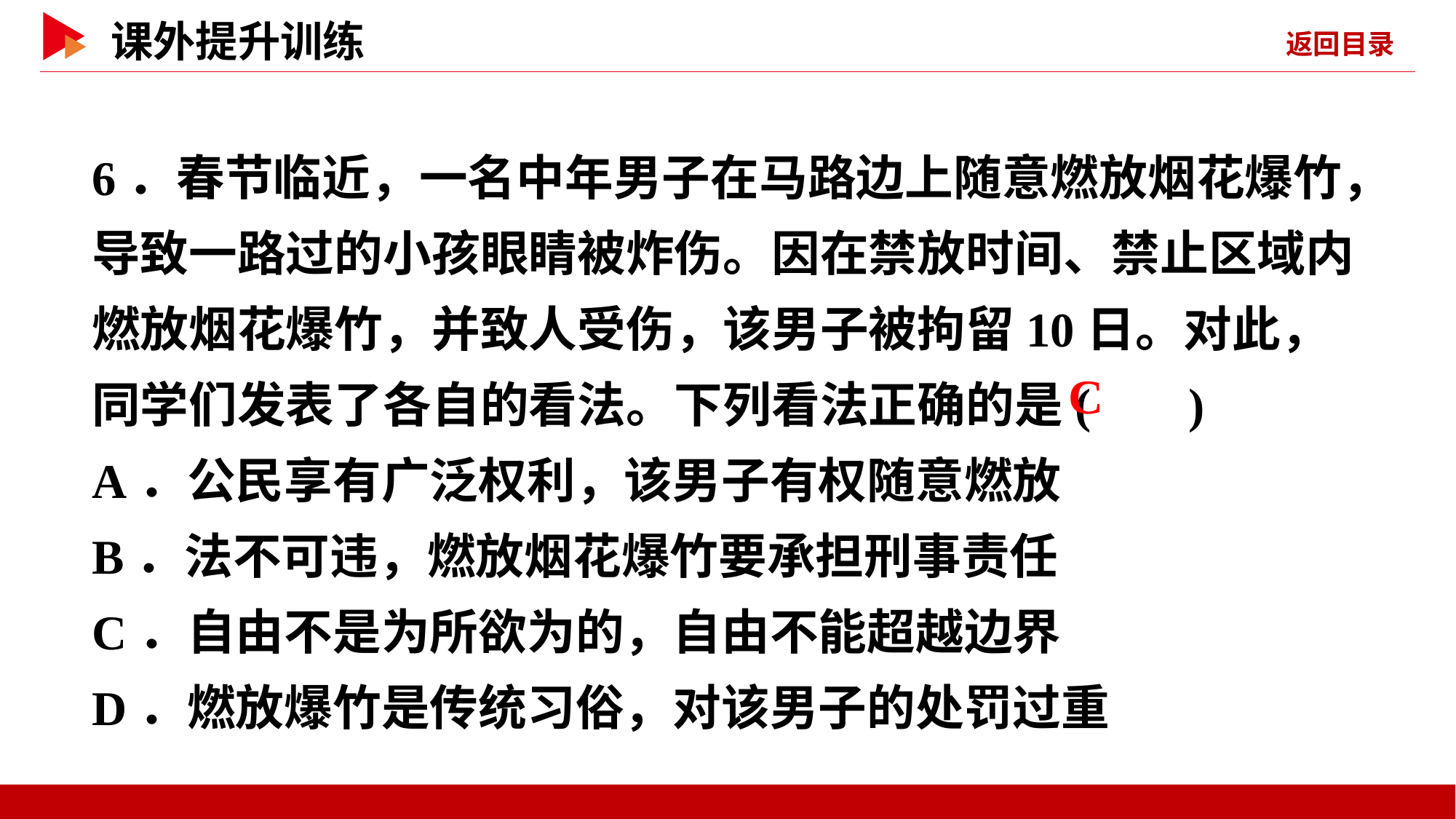

6．春节临近，一名中年男子在马路边上随意燃放烟花爆竹，导致一路过的小孩眼睛被炸伤。因在禁放时间、禁止区域内燃放烟花爆竹，并致人受伤，该男子被拘留10日。对此，同学们发表了各自的看法。下列看法正确的是(        )
A．公民享有广泛权利，该男子有权随意燃放
B．法不可违，燃放烟花爆竹要承担刑事责任
C．自由不是为所欲为的，自由不能超越边界
D．燃放爆竹是传统习俗，对该男子的处罚过重
   C